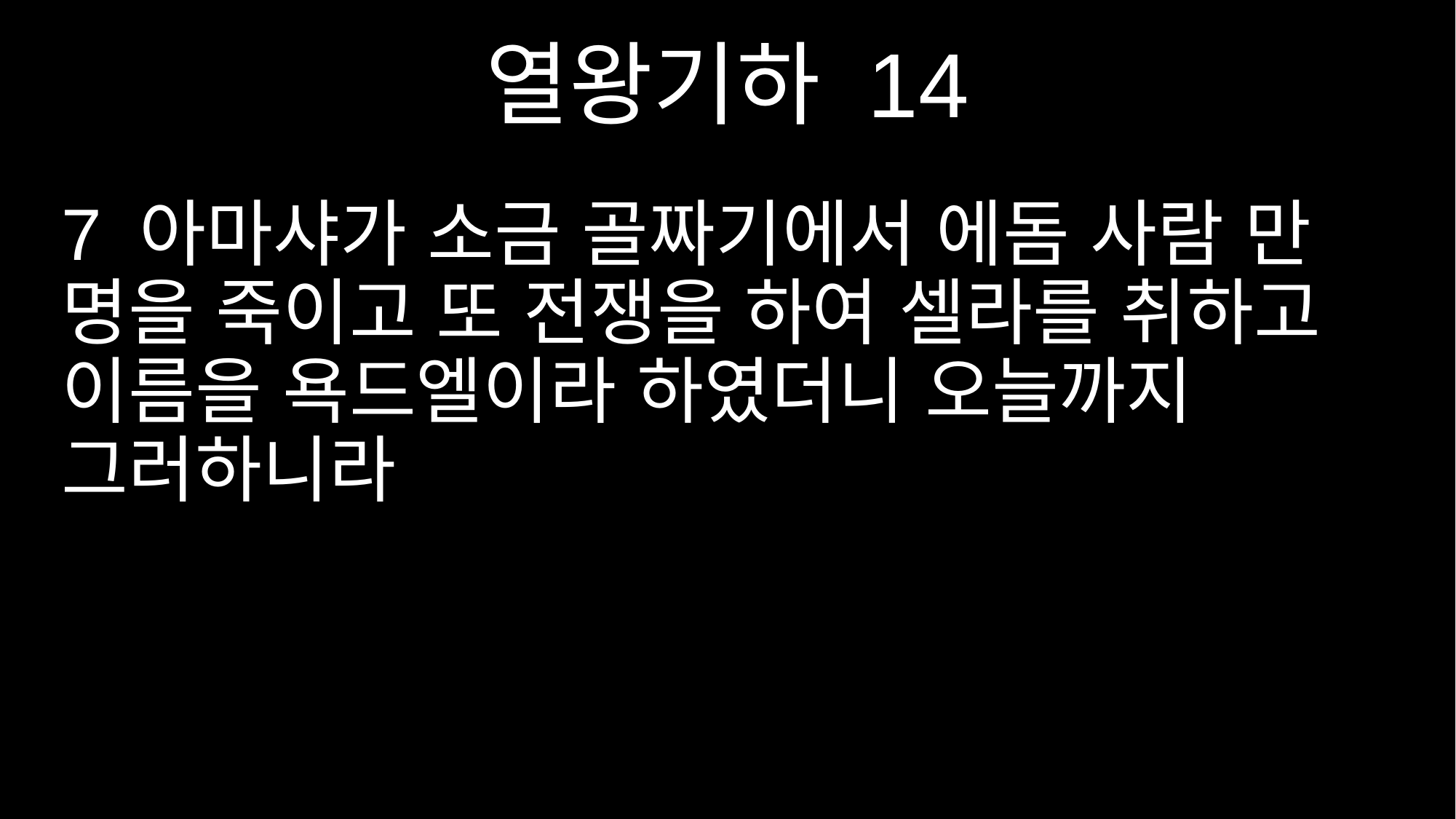

열왕기하 14
7 아마샤가 소금 골짜기에서 에돔 사람 만 명을 죽이고 또 전쟁을 하여 셀라를 취하고 이름을 욕드엘이라 하였더니 오늘까지 그러하니라